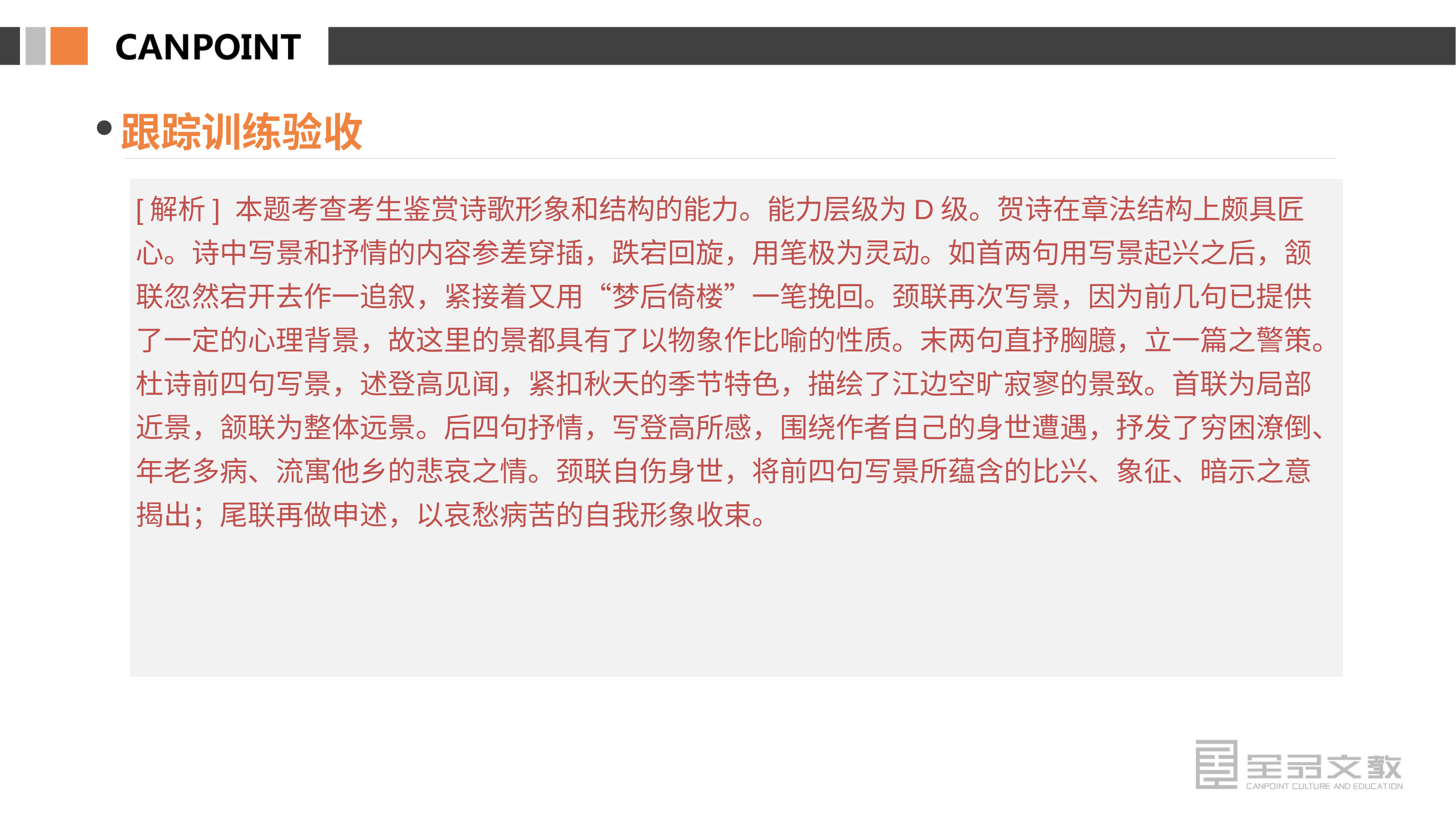

跟踪训练验收

[解析] 本题考查考生鉴赏诗歌形象和结构的能力。能力层级为D级。贺诗在章法结构上颇具匠心。诗中写景和抒情的内容参差穿插，跌宕回旋，用笔极为灵动。如首两句用写景起兴之后，颔联忽然宕开去作一追叙，紧接着又用“梦后倚楼”一笔挽回。颈联再次写景，因为前几句已提供了一定的心理背景，故这里的景都具有了以物象作比喻的性质。末两句直抒胸臆，立一篇之警策。杜诗前四句写景，述登高见闻，紧扣秋天的季节特色，描绘了江边空旷寂寥的景致。首联为局部近景，颔联为整体远景。后四句抒情，写登高所感，围绕作者自己的身世遭遇，抒发了穷困潦倒、年老多病、流寓他乡的悲哀之情。颈联自伤身世，将前四句写景所蕴含的比兴、象征、暗示之意揭出；尾联再做申述，以哀愁病苦的自我形象收束。